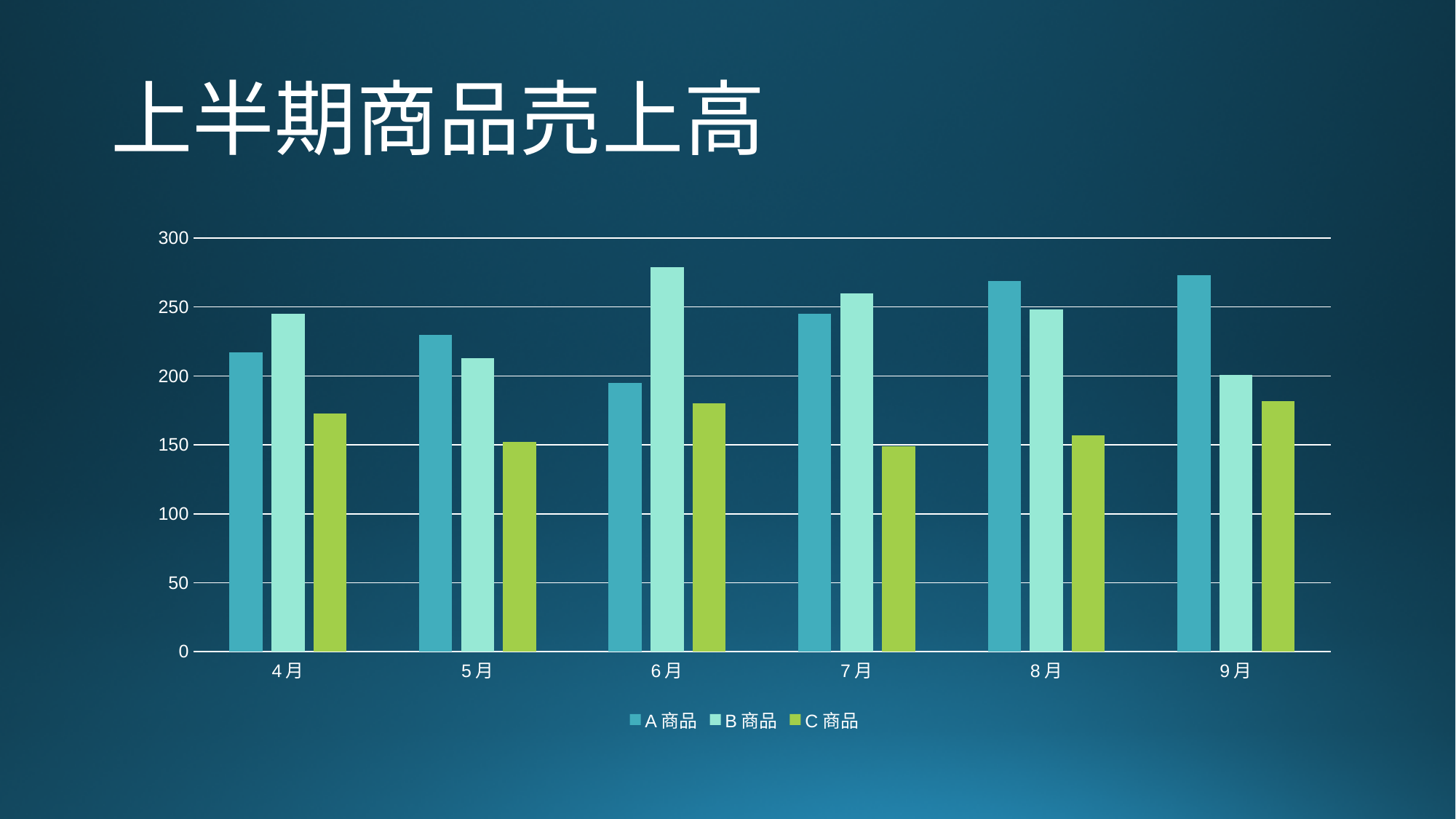

# 上半期商品売上高

### Chart

| Category | A商品 | B商品 | C商品 |
|---|---|---|---|
| 4月 | 217.0 | 245.0 | 173.0 |
| 5月 | 230.0 | 213.0 | 152.0 |
| 6月 | 195.0 | 279.0 | 180.0 |
| 7月 | 245.0 | 260.0 | 149.0 |
| 8月 | 269.0 | 248.0 | 157.0 |
| 9月 | 273.0 | 201.0 | 182.0 |